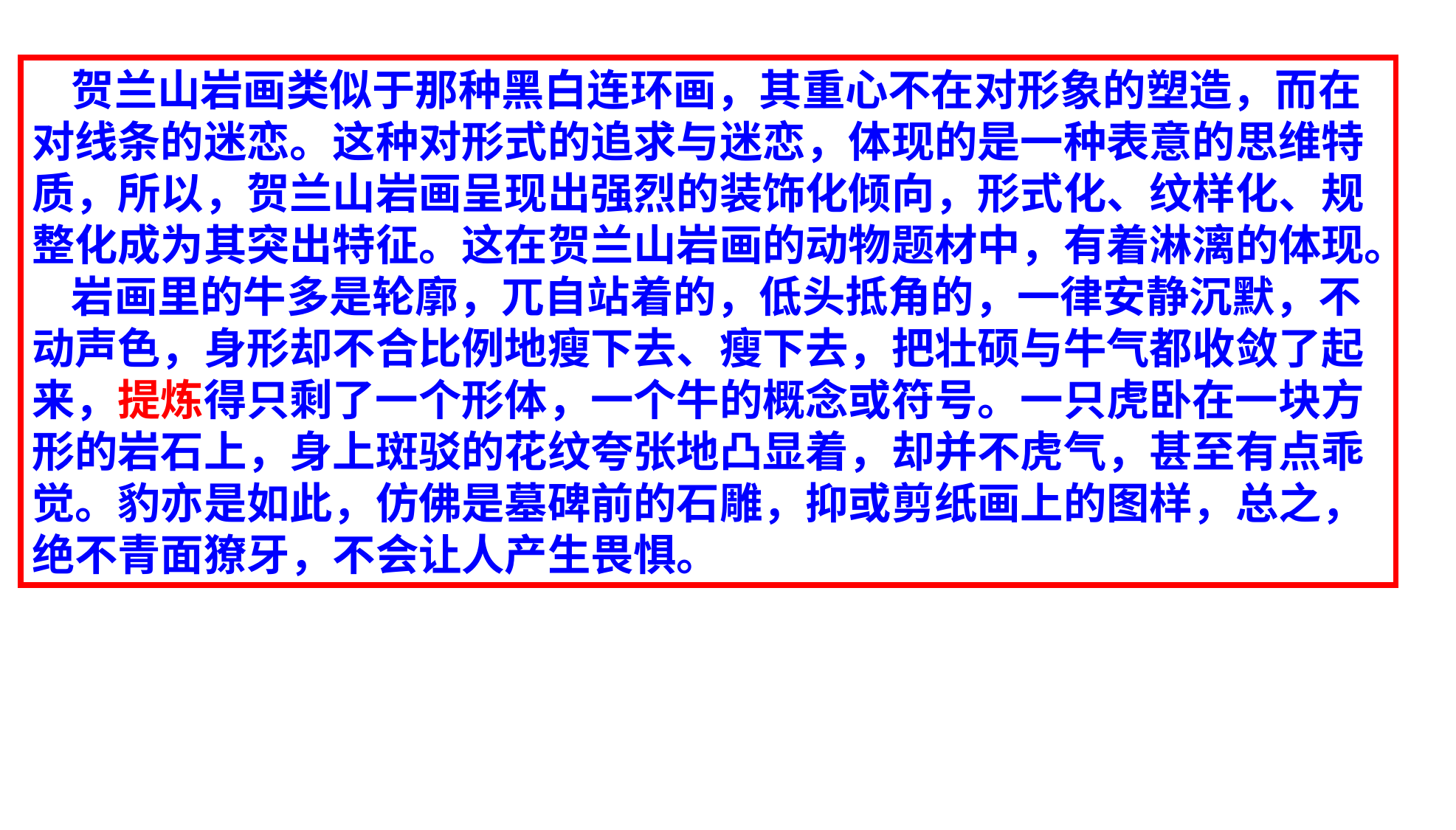

贺兰山岩画类似于那种黑白连环画，其重心不在对形象的塑造，而在对线条的迷恋。这种对形式的追求与迷恋，体现的是一种表意的思维特质，所以，贺兰山岩画呈现出强烈的装饰化倾向，形式化、纹样化、规整化成为其突出特征。这在贺兰山岩画的动物题材中，有着淋漓的体现。
   岩画里的牛多是轮廓，兀自站着的，低头抵角的，一律安静沉默，不动声色，身形却不合比例地瘦下去、瘦下去，把壮硕与牛气都收敛了起来，提炼得只剩了一个形体，一个牛的概念或符号。一只虎卧在一块方形的岩石上，身上斑驳的花纹夸张地凸显着，却并不虎气，甚至有点乖觉。豹亦是如此，仿佛是墓碑前的石雕，抑或剪纸画上的图样，总之，绝不青面獠牙，不会让人产生畏惧。